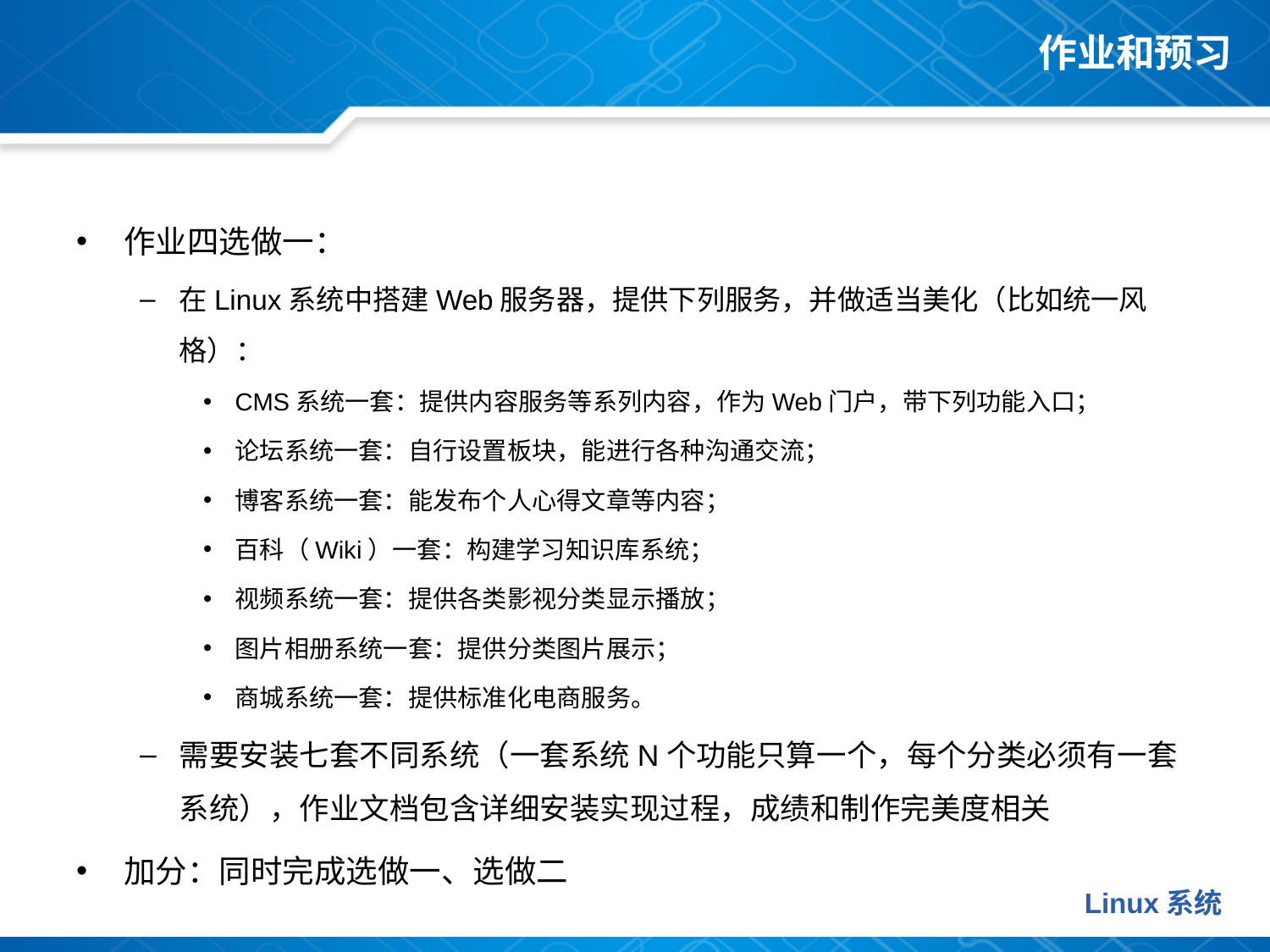

# 作业和预习
作业四选做一：
在Linux系统中搭建Web服务器，提供下列服务，并做适当美化（比如统一风格）：
CMS系统一套：提供内容服务等系列内容，作为Web门户，带下列功能入口；
论坛系统一套：自行设置板块，能进行各种沟通交流；
博客系统一套：能发布个人心得文章等内容；
百科（Wiki）一套：构建学习知识库系统；
视频系统一套：提供各类影视分类显示播放；
图片相册系统一套：提供分类图片展示；
商城系统一套：提供标准化电商服务。
需要安装七套不同系统（一套系统N个功能只算一个，每个分类必须有一套系统），作业文档包含详细安装实现过程，成绩和制作完美度相关
加分：同时完成选做一、选做二